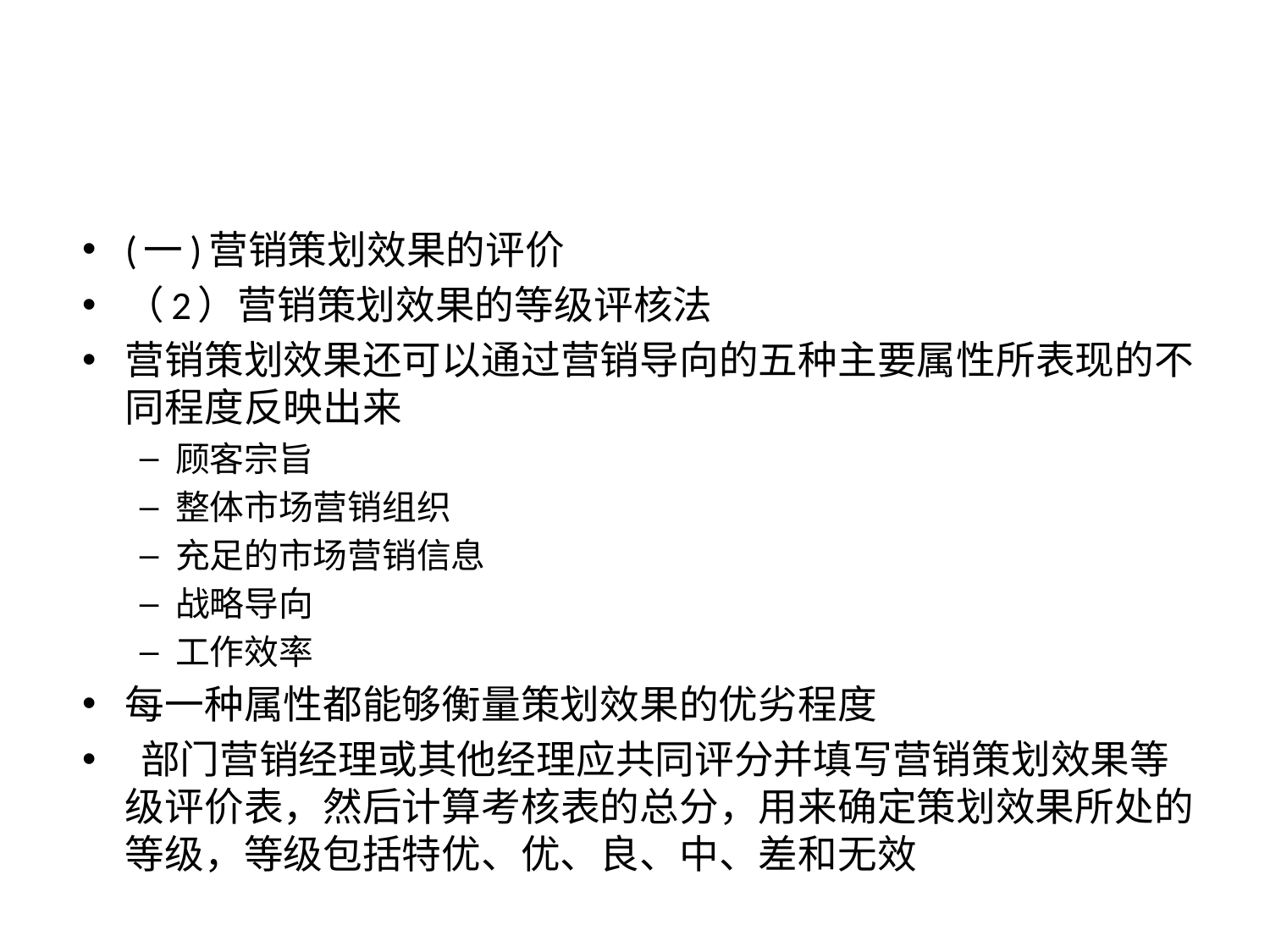

#
(一)营销策划效果的评价
（2）营销策划效果的等级评核法
营销策划效果还可以通过营销导向的五种主要属性所表现的不同程度反映出来
顾客宗旨
整体市场营销组织
充足的市场营销信息
战略导向
工作效率
每一种属性都能够衡量策划效果的优劣程度
 部门营销经理或其他经理应共同评分并填写营销策划效果等级评价表，然后计算考核表的总分，用来确定策划效果所处的等级，等级包括特优、优、良、中、差和无效